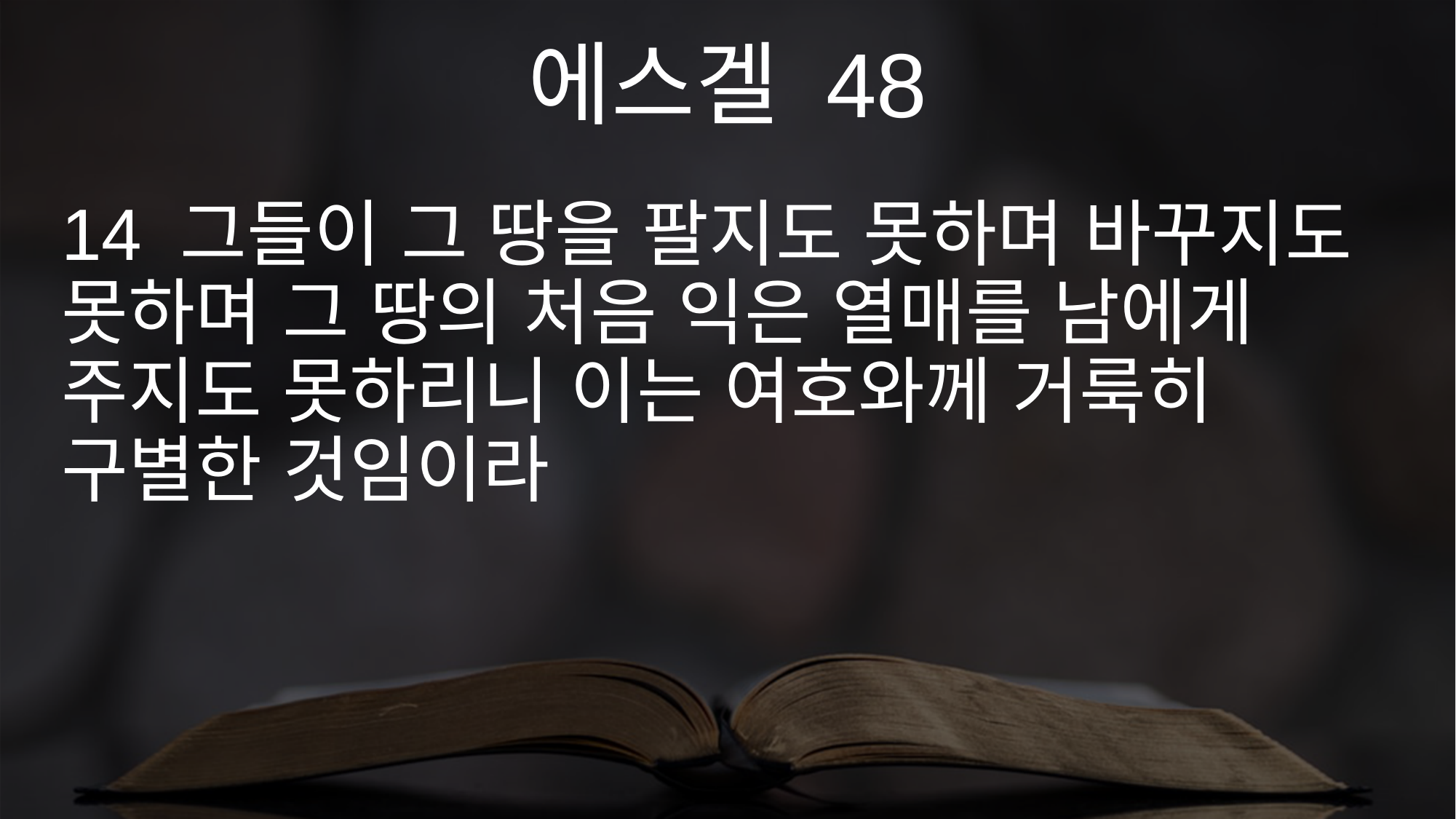

에스겔 48
14 그들이 그 땅을 팔지도 못하며 바꾸지도 못하며 그 땅의 처음 익은 열매를 남에게 주지도 못하리니 이는 여호와께 거룩히 구별한 것임이라